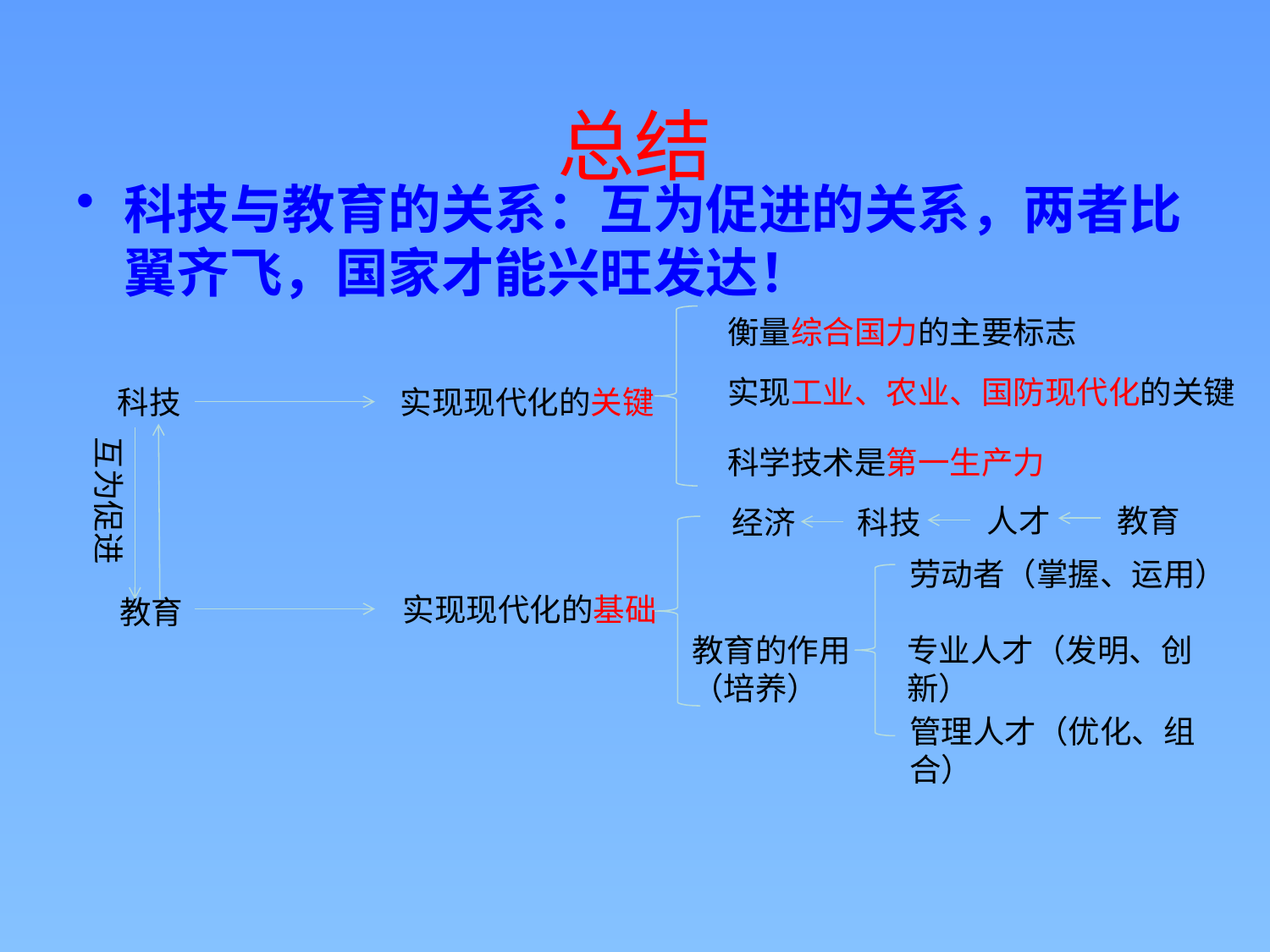

总结
科技与教育的关系：互为促进的关系，两者比翼齐飞，国家才能兴旺发达！

衡量综合国力的主要标志
实现工业、农业、国防现代化的关键
科技
实现现代化的关键
互为促进
科学技术是第一生产力
教育
人才
经济
科技

劳动者（掌握、运用）

实现现代化的基础
教育
教育的作用
（培养）
专业人才（发明、创新）
管理人才（优化、组合）